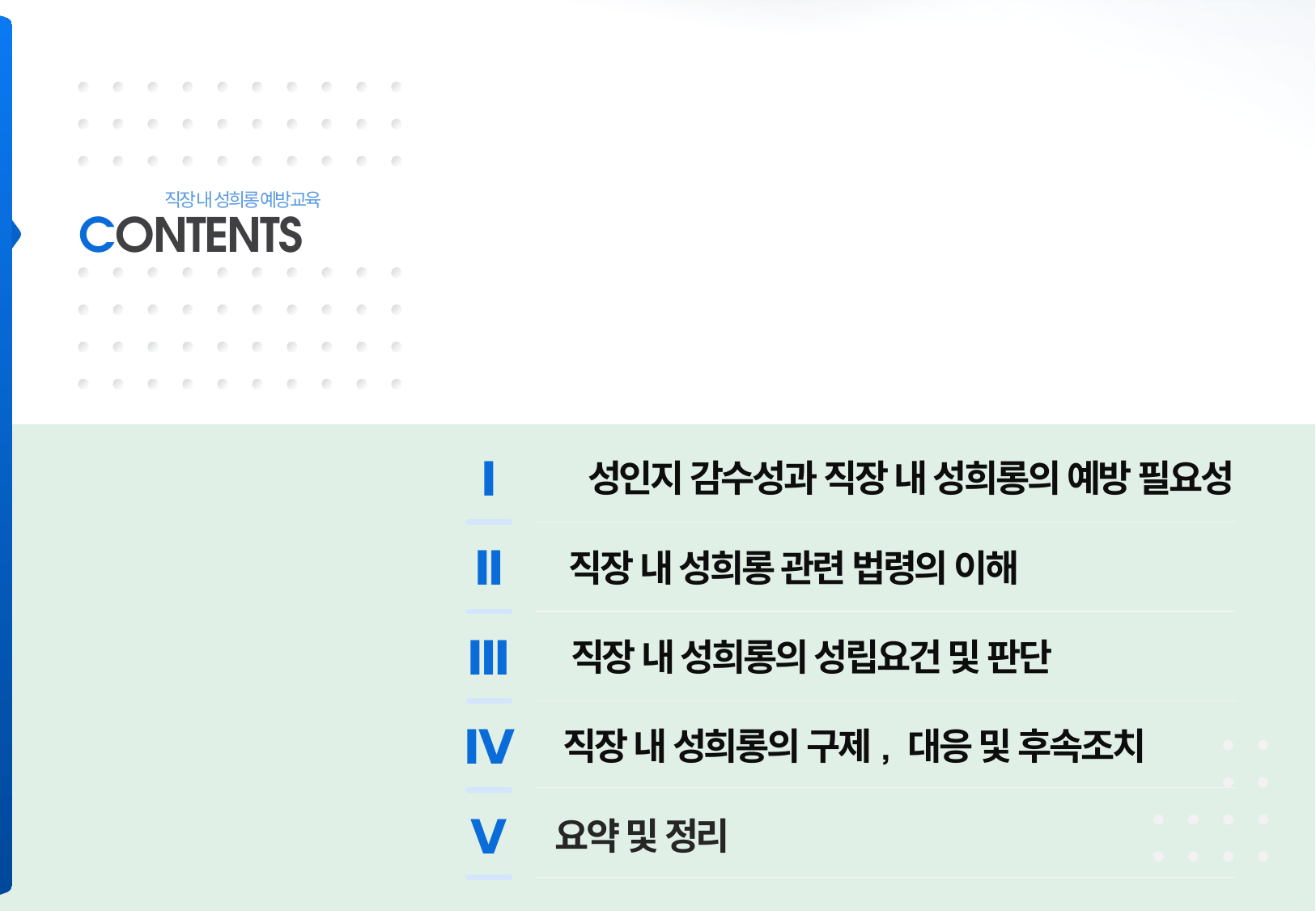

직장 내 성희롱 예방교육

CONTENTS
Ⅰ
성인지 감수성과 직장 내 성희롱의 예방 필요성
Ⅱ
직장 내 성희롱 관련 법령의 이해
Ⅲ
직장 내 성희롱의 성립요건 및 판단
Ⅳ
직장 내 성희롱의 구제, 대응 및 후속조치
Ⅴ
요약 및 정리